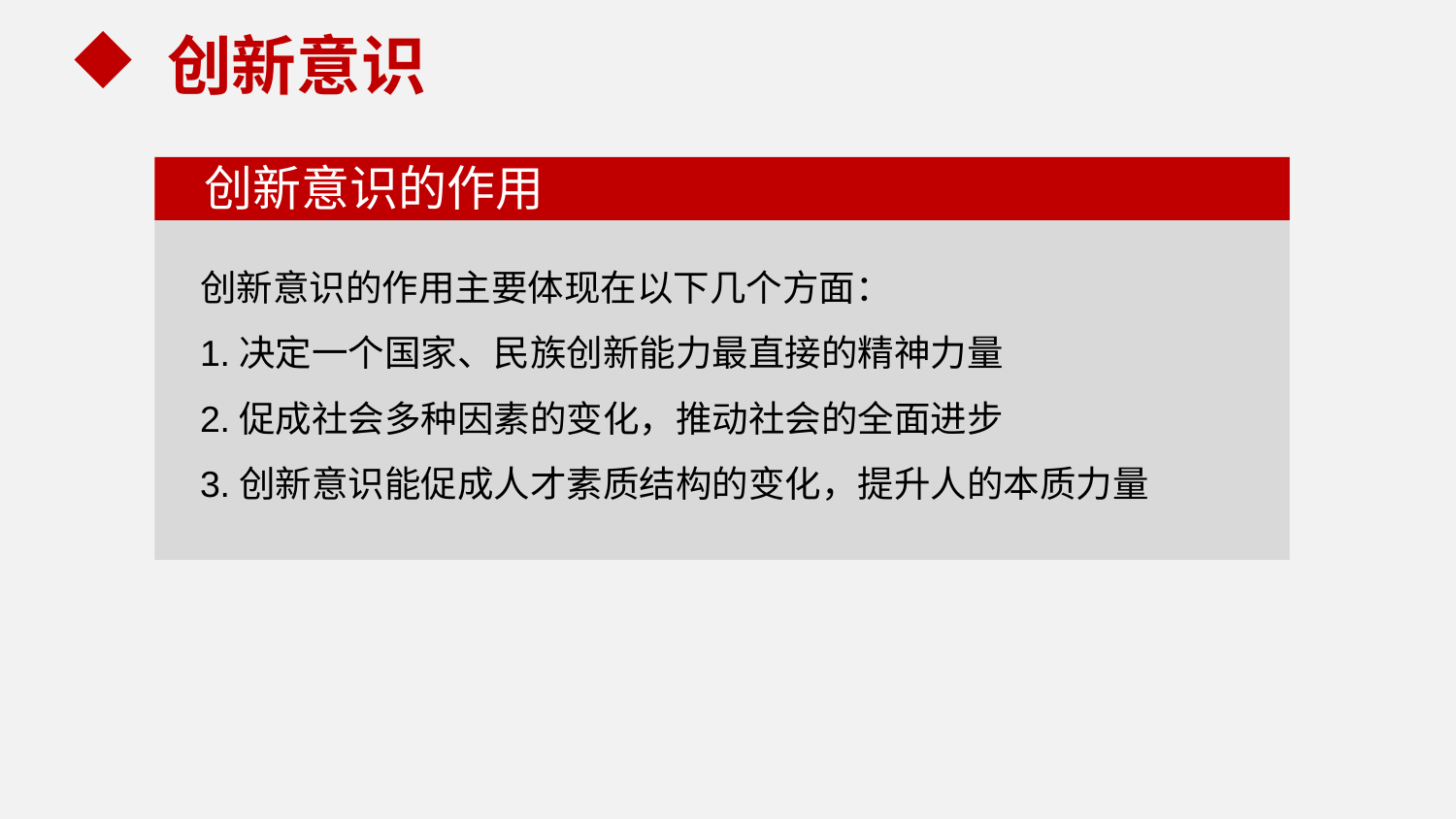

创新意识
创新意识的作用

创新意识的作用主要体现在以下几个方面：
1.决定一个国家、民族创新能力最直接的精神力量
2.促成社会多种因素的变化，推动社会的全面进步
3.创新意识能促成人才素质结构的变化，提升人的本质力量